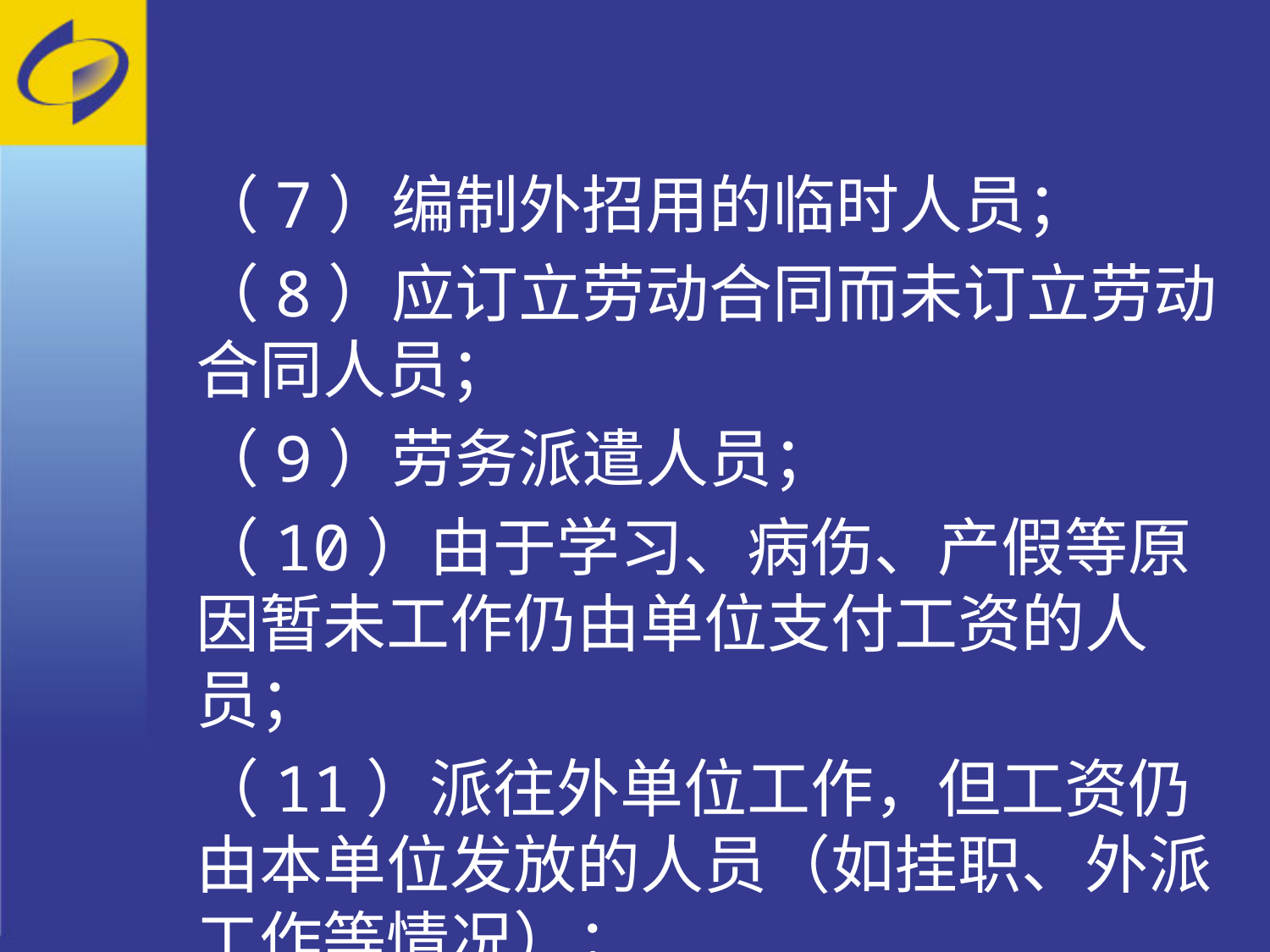

（7）编制外招用的临时人员；
（8）应订立劳动合同而未订立劳动合同人员；
（9）劳务派遣人员；
（10）由于学习、病伤、产假等原因暂未工作仍由单位支付工资的人员；
（11）派往外单位工作，但工资仍由本单位发放的人员（如挂职、外派工作等情况）；